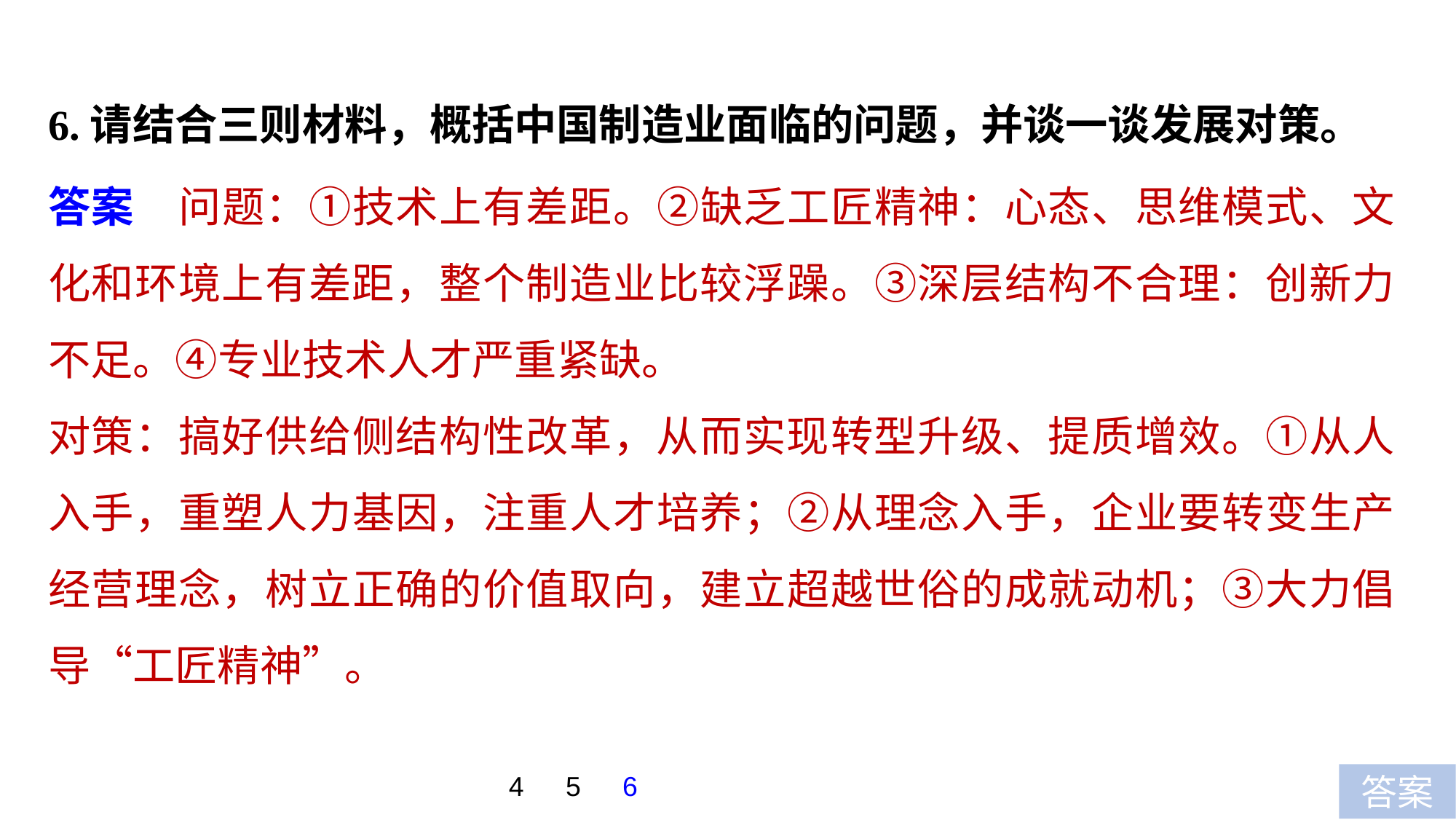

6.请结合三则材料，概括中国制造业面临的问题，并谈一谈发展对策。
答案　问题：①技术上有差距。②缺乏工匠精神：心态、思维模式、文化和环境上有差距，整个制造业比较浮躁。③深层结构不合理：创新力不足。④专业技术人才严重紧缺。
对策：搞好供给侧结构性改革，从而实现转型升级、提质增效。①从人入手，重塑人力基因，注重人才培养；②从理念入手，企业要转变生产经营理念，树立正确的价值取向，建立超越世俗的成就动机；③大力倡导“工匠精神”。
4
5
6
答案